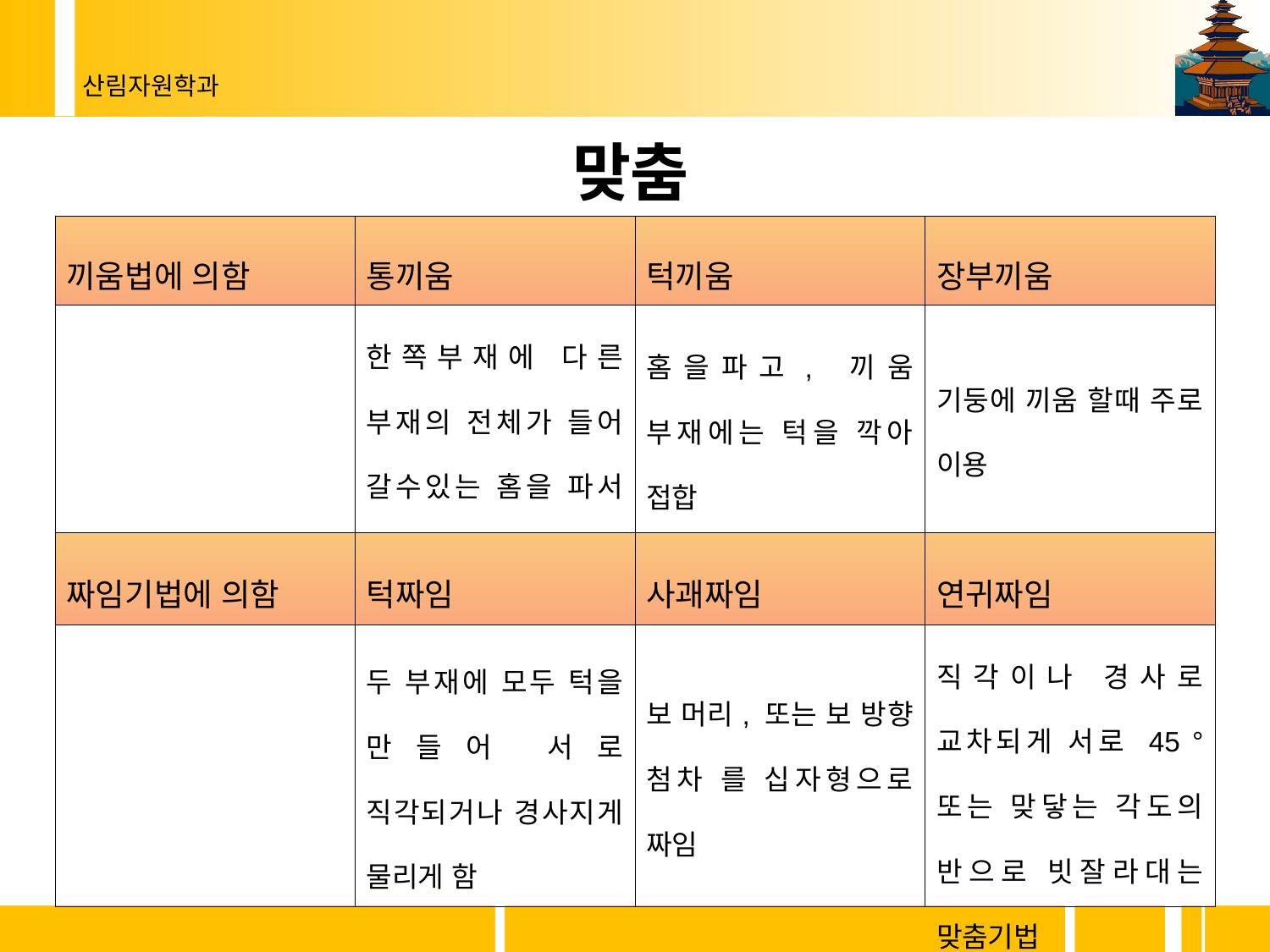

맞춤
| 끼움법에 의함 | 통끼움 | 턱끼움 | 장부끼움 |
| --- | --- | --- | --- |
|  | 한쪽부재에 다른 부재의 전체가 들어 갈수있는 홈을 파서 결구 | 홈을파고, 끼움 부재에는 턱을 깍아 접합 | 기둥에 끼움 할때 주로 이용 |
| 짜임기법에 의함 | 턱짜임 | 사괘짜임 | 연귀짜임 |
|  | 두 부재에 모두 턱을 만들어 서로 직각되거나 경사지게 물리게 함 | 보 머리, 또는 보 방향 첨차 를 십자형으로 짜임 | 직각이나 경사로 교차되게 서로 45 ° 또는 맞닿는 각도의 반으로 빗잘라대는 맞춤기법 |
17